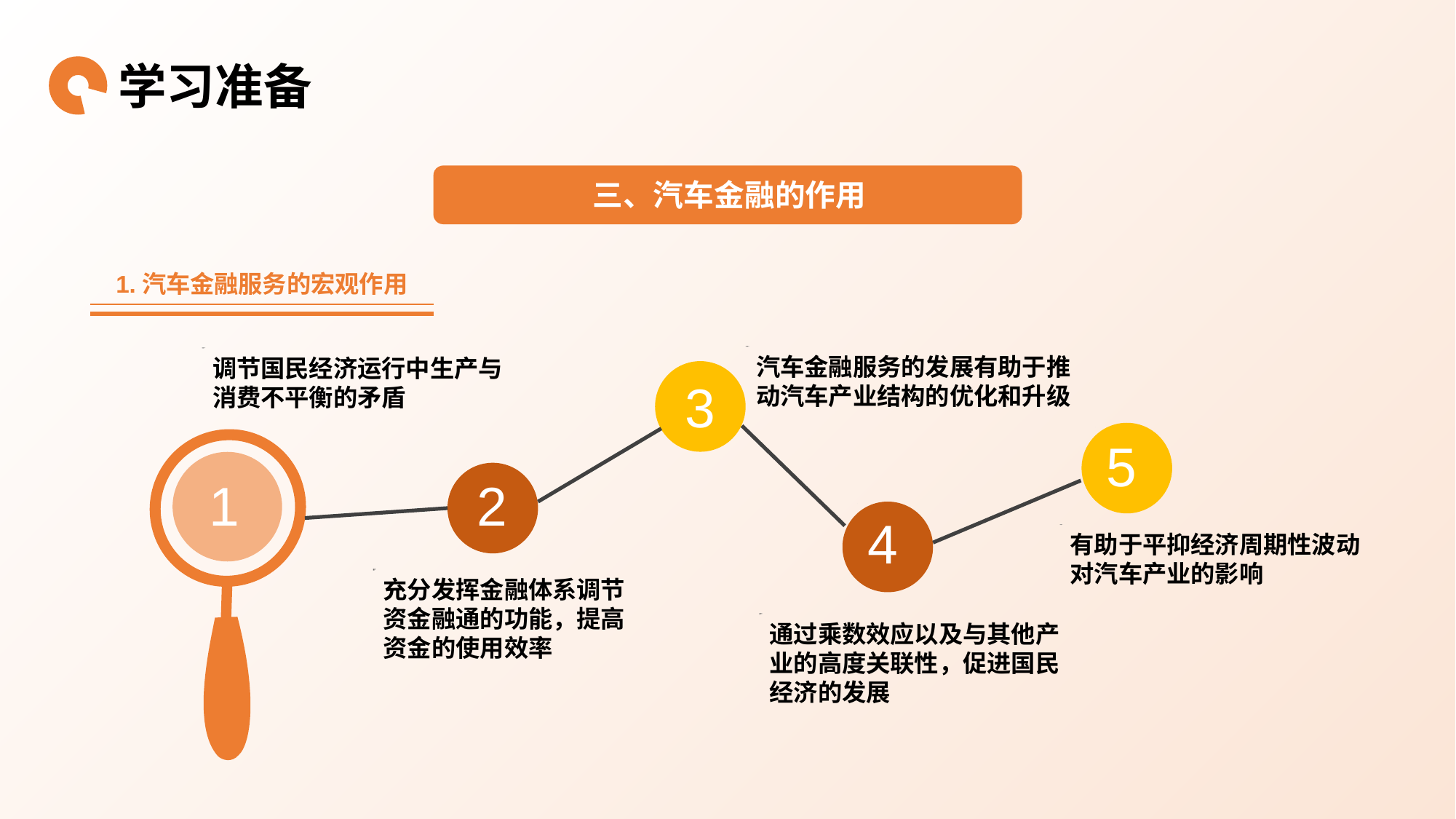

学习准备

三、汽车金融的作用
1.汽车金融服务的宏观作用
汽车金融服务的发展有助于推动汽车产业结构的优化和升级
调节国民经济运行中生产与消费不平衡的矛盾

3

5

1
2

4
有助于平抑经济周期性波动对汽车产业的影响
充分发挥金融体系调节资金融通的功能，提高资金的使用效率
通过乘数效应以及与其他产业的高度关联性，促进国民经济的发展